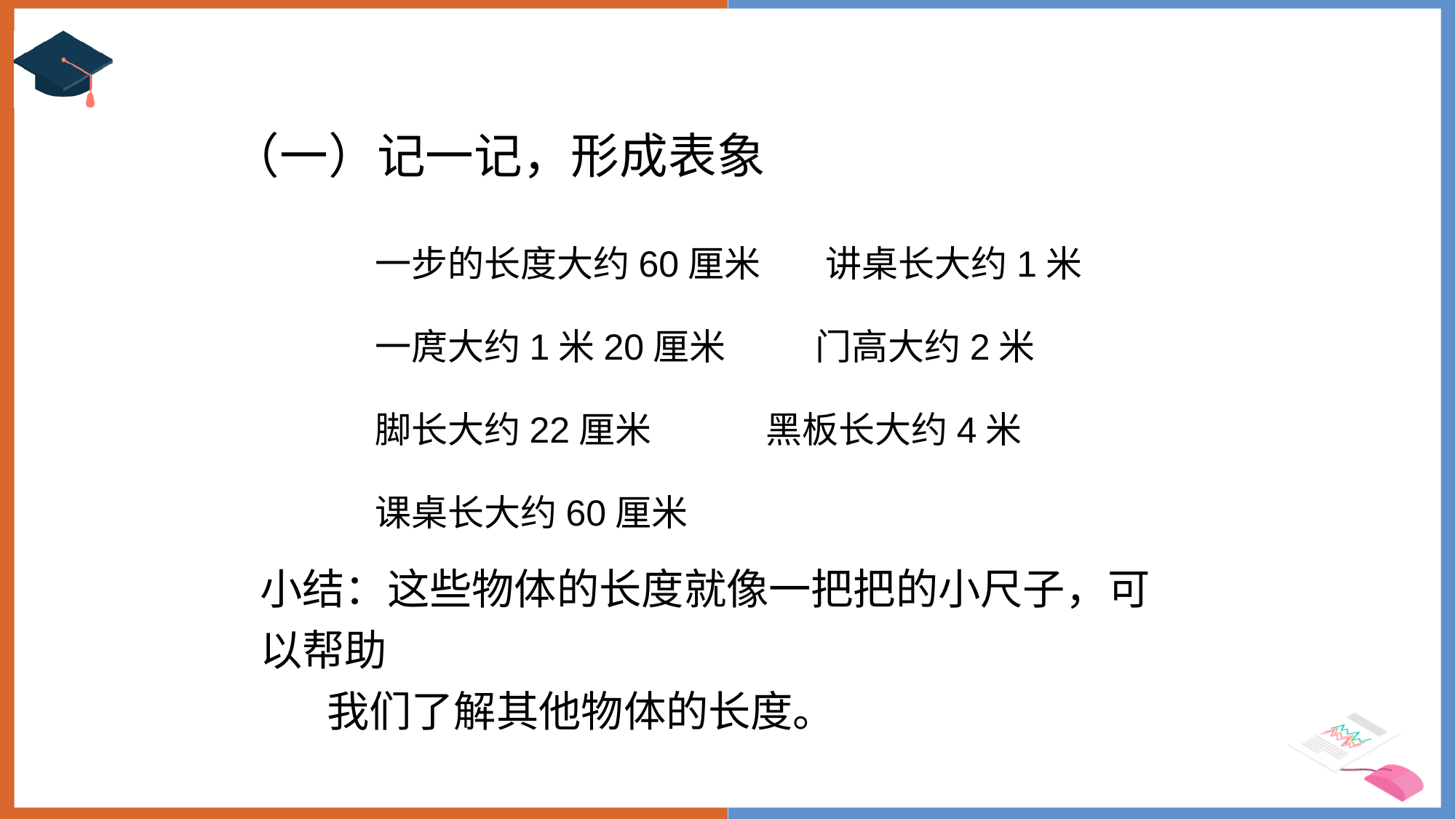

（一）记一记，形成表象
一步的长度大约60厘米        讲桌长大约1米

一庹大约1米20厘米           门高大约2米

脚长大约22厘米              黑板长大约4米

课桌长大约60厘米
小结：这些物体的长度就像一把把的小尺子，可以帮助
      我们了解其他物体的长度。